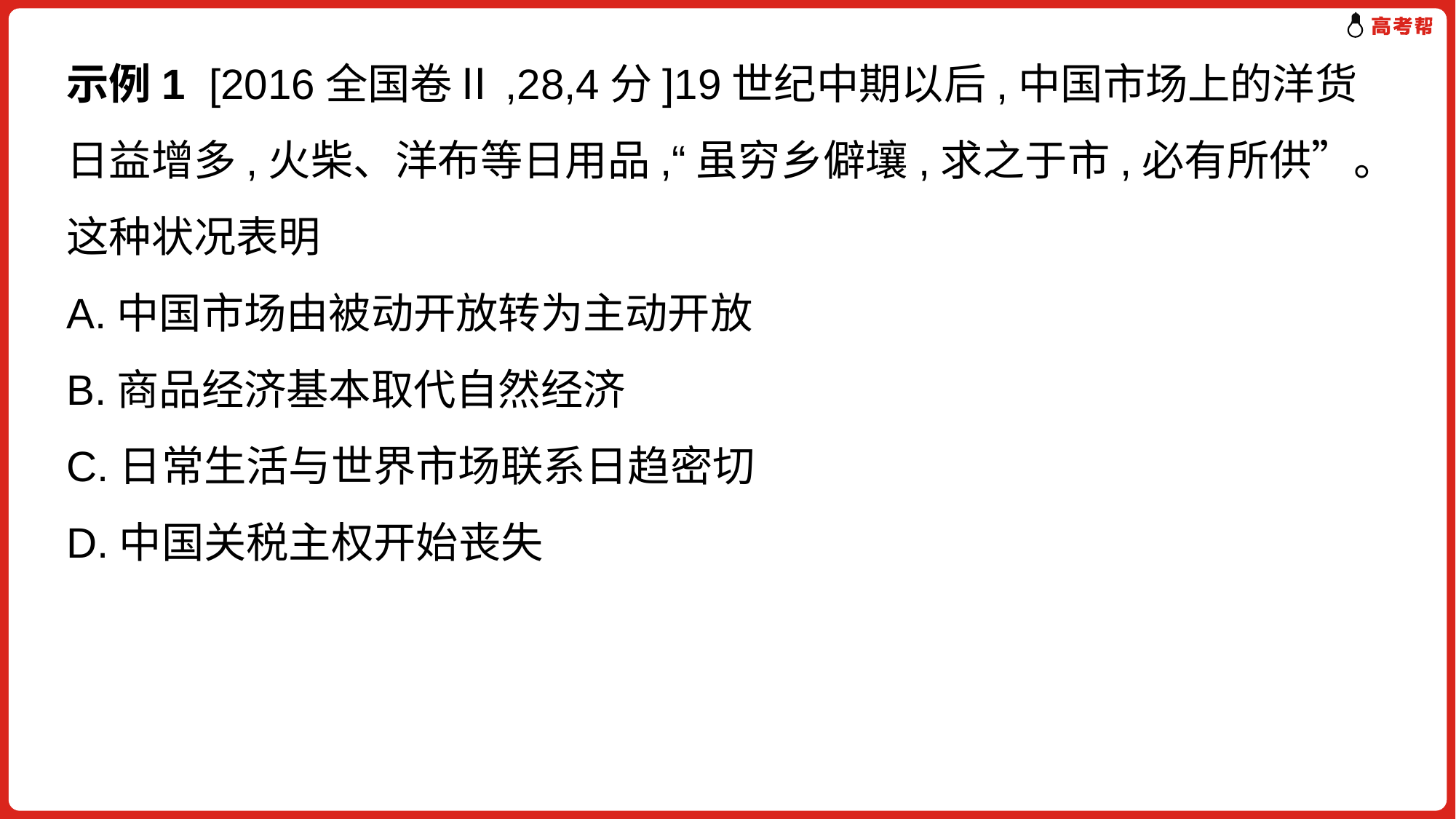

示例1  [2016全国卷Ⅱ,28,4分]19世纪中期以后,中国市场上的洋货日益增多,火柴、洋布等日用品,“虽穷乡僻壤,求之于市,必有所供”。这种状况表明
A.中国市场由被动开放转为主动开放
B.商品经济基本取代自然经济
C.日常生活与世界市场联系日趋密切
D.中国关税主权开始丧失